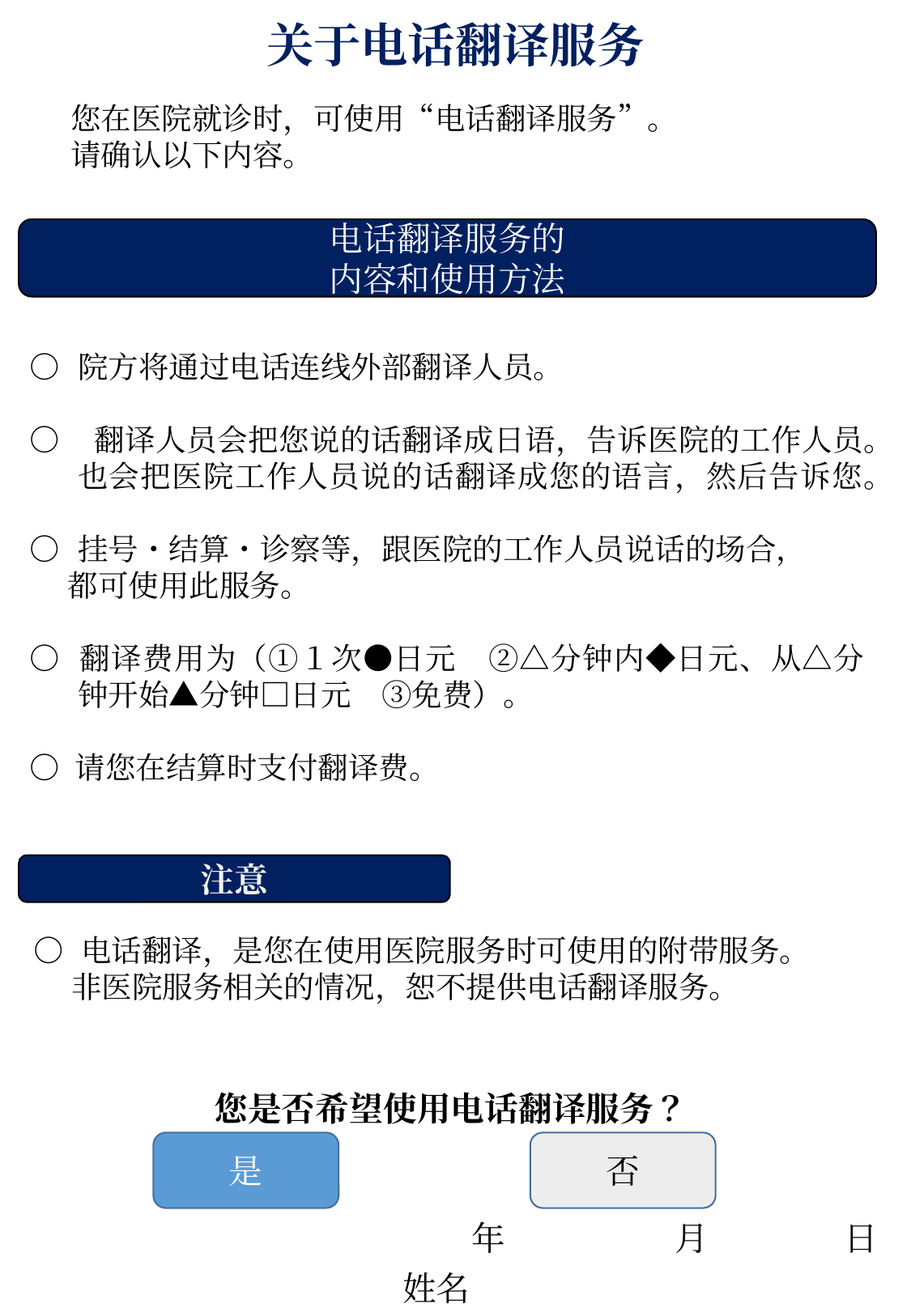

关于电话翻译服务
　您在医院就诊时，可使用“电话翻译服务”。
　请确认以下内容。
电话翻译服务的
内容和使用方法
○	院方将通过电话连线外部翻译人员。

○	 翻译人员会把您说的话翻译成日语，告诉医院的工作人员。也会把医院工作人员说的话翻译成您的语言，然后告诉您。

○	挂号・结算・诊察等，跟医院的工作人员说话的场合，
　 都可使用此服务。

○	翻译费用为（①１次●日元　②△分钟内◆日元、从△分钟开始▲分钟□日元　③免费）。

○ 请您在结算时支付翻译费。
金額の部分は各医療機関にて設定の上、編集してください
注意
○	电话翻译，是您在使用医院服务时可使用的附带服务。
　 非医院服务相关的情况，恕不提供电话翻译服务。
您是否希望使用电话翻译服务？
是
否
年　　　　　月　　　　日
　　　　　　　　　　　姓名